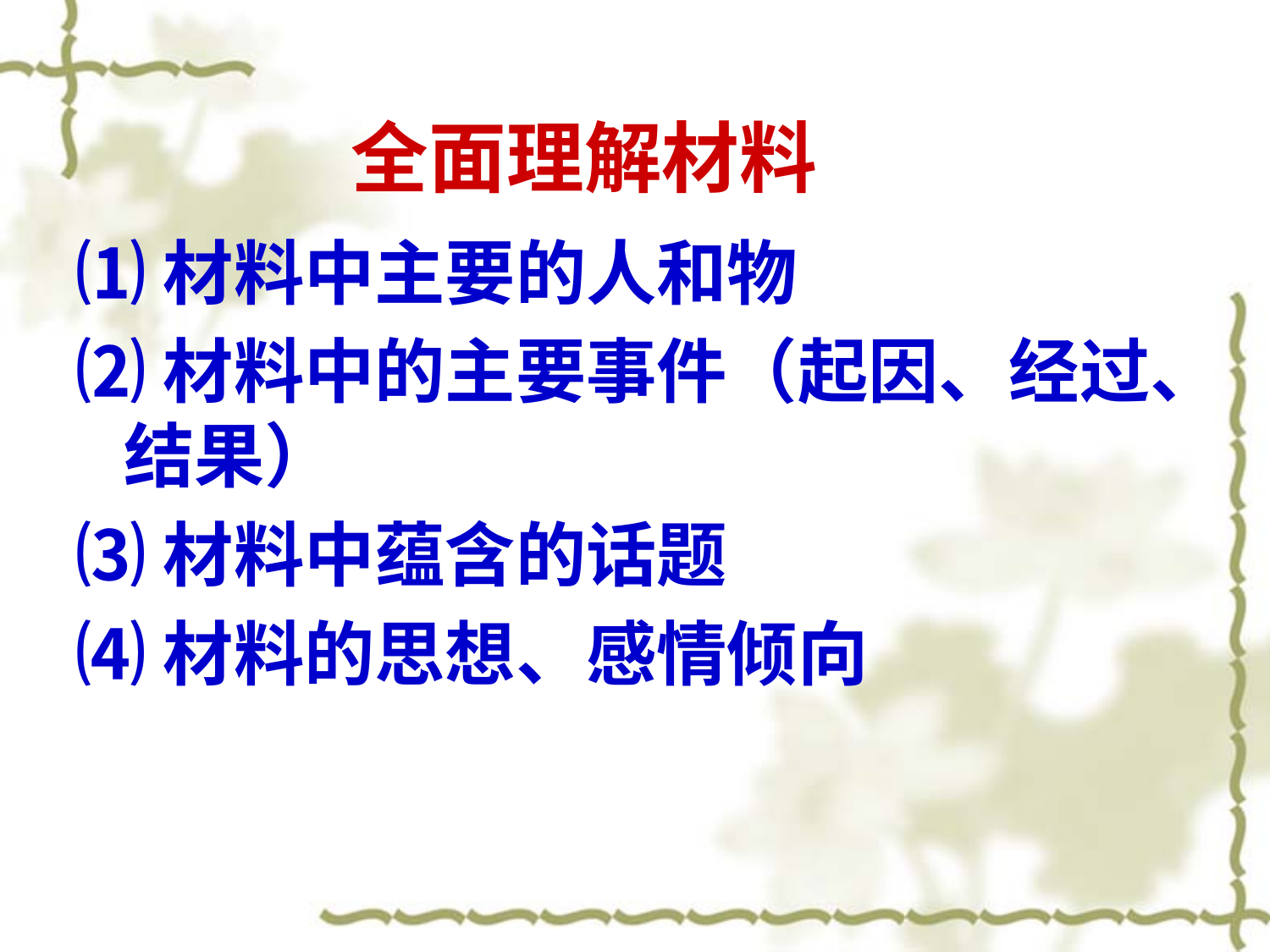

# 全面理解材料
⑴材料中主要的人和物
⑵材料中的主要事件（起因、经过、结果）
⑶材料中蕴含的话题
⑷材料的思想、感情倾向
154